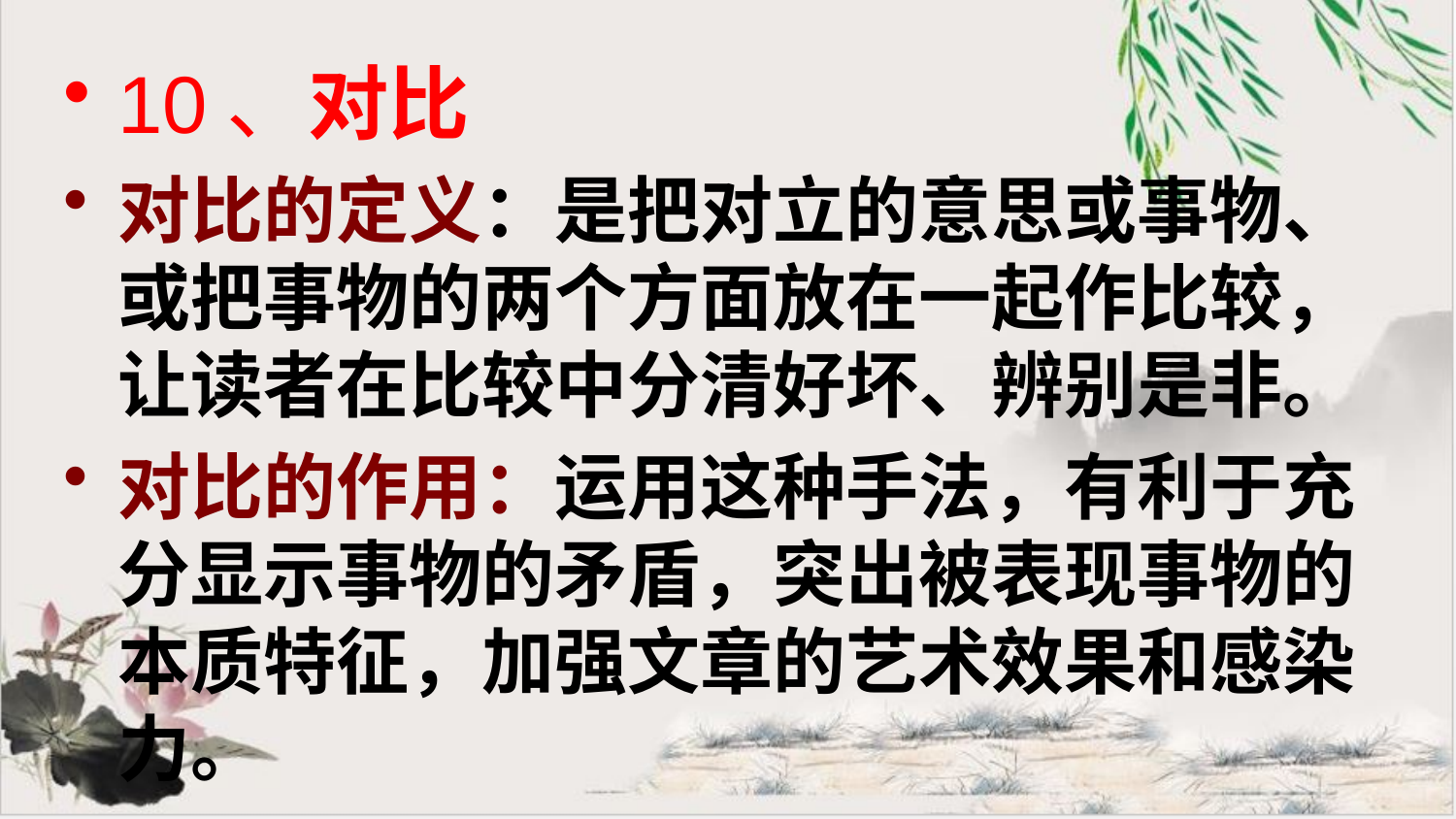

10、对比
对比的定义：是把对立的意思或事物、或把事物的两个方面放在一起作比较，让读者在比较中分清好坏、辨别是非。
对比的作用：运用这种手法，有利于充分显示事物的矛盾，突出被表现事物的本质特征，加强文章的艺术效果和感染力。